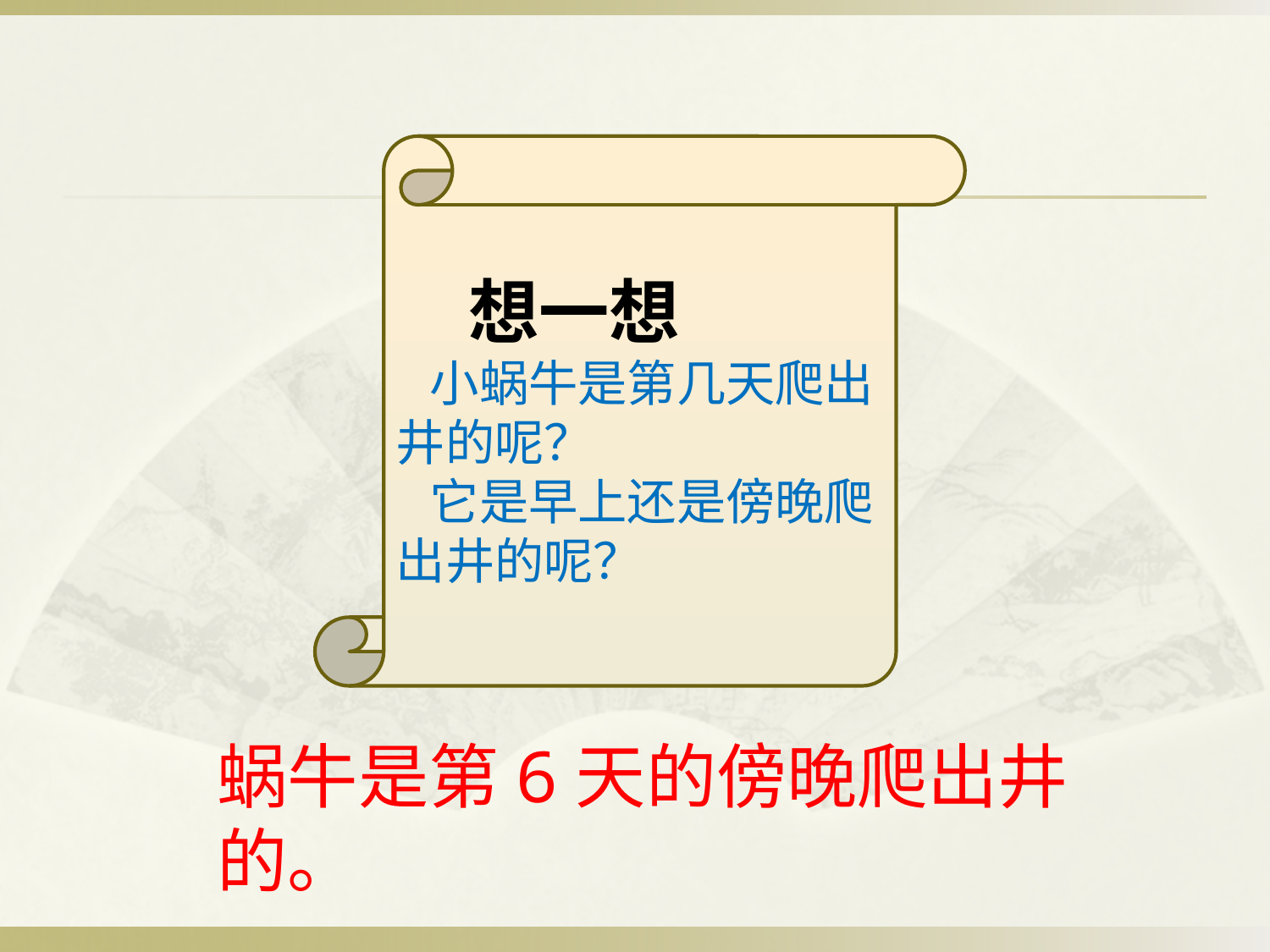

想一想
  小蜗牛是第几天爬出井的呢？
  它是早上还是傍晚爬出井的呢？
蜗牛是第6天的傍晚爬出井的。
#